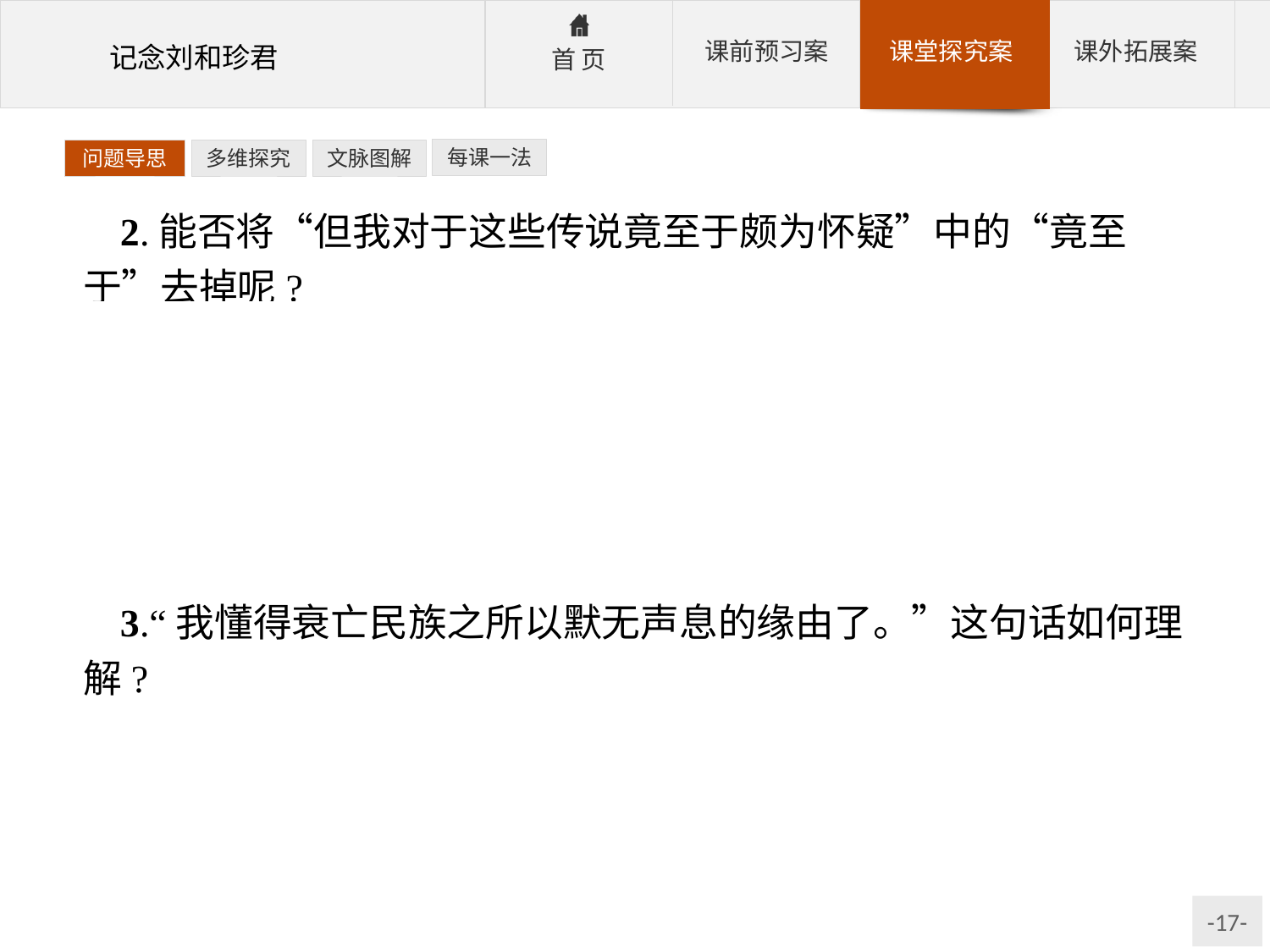

每课一法
问题导思
多维探究
文脉图解
2.能否将“但我对于这些传说竟至于颇为怀疑”中的“竟至于”去掉呢?
参考答案:不能。因为“竟至于”表明“竟然至于”,有点出乎意料的意思,表明他对自己当时“怀疑”的后悔,亦即对执政府残忍本质认识不足的后悔。作者的意思是,尽管自己发挥出了最大的想象力,但想象不出执政府会屠杀刘和珍等徒手请愿的爱国学生,这三个字其实是对某些“中国人”下劣凶残本质的控诉。
3.“我懂得衰亡民族之所以默无声息的缘由了。”这句话如何理解?
参考答案:“缘由”是反动统治者不但极其凶残地用武力屠杀人民,而且还用反动文人进行严酷的思想统治。屠刀加钳口术,使老百姓敢怒不敢言,默无声息,衰弱不振。